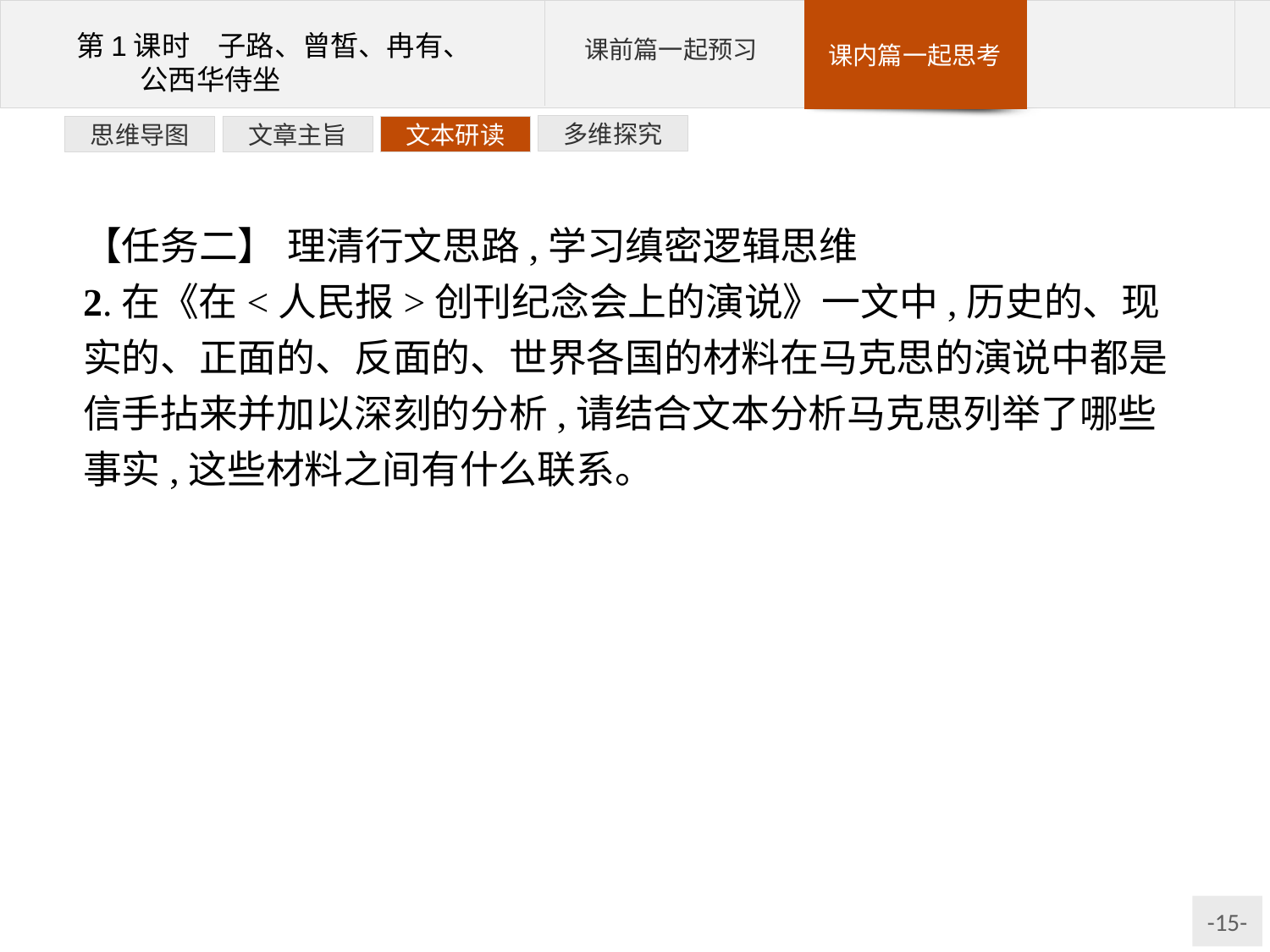

多维探究
文本研读
文章主旨
思维导图
【任务二】 理清行文思路,学习缜密逻辑思维
2.在《在<人民报>创刊纪念会上的演说》一文中,历史的、现实的、正面的、反面的、世界各国的材料在马克思的演说中都是信手拈来并加以深刻的分析,请结合文本分析马克思列举了哪些事实,这些材料之间有什么联系。